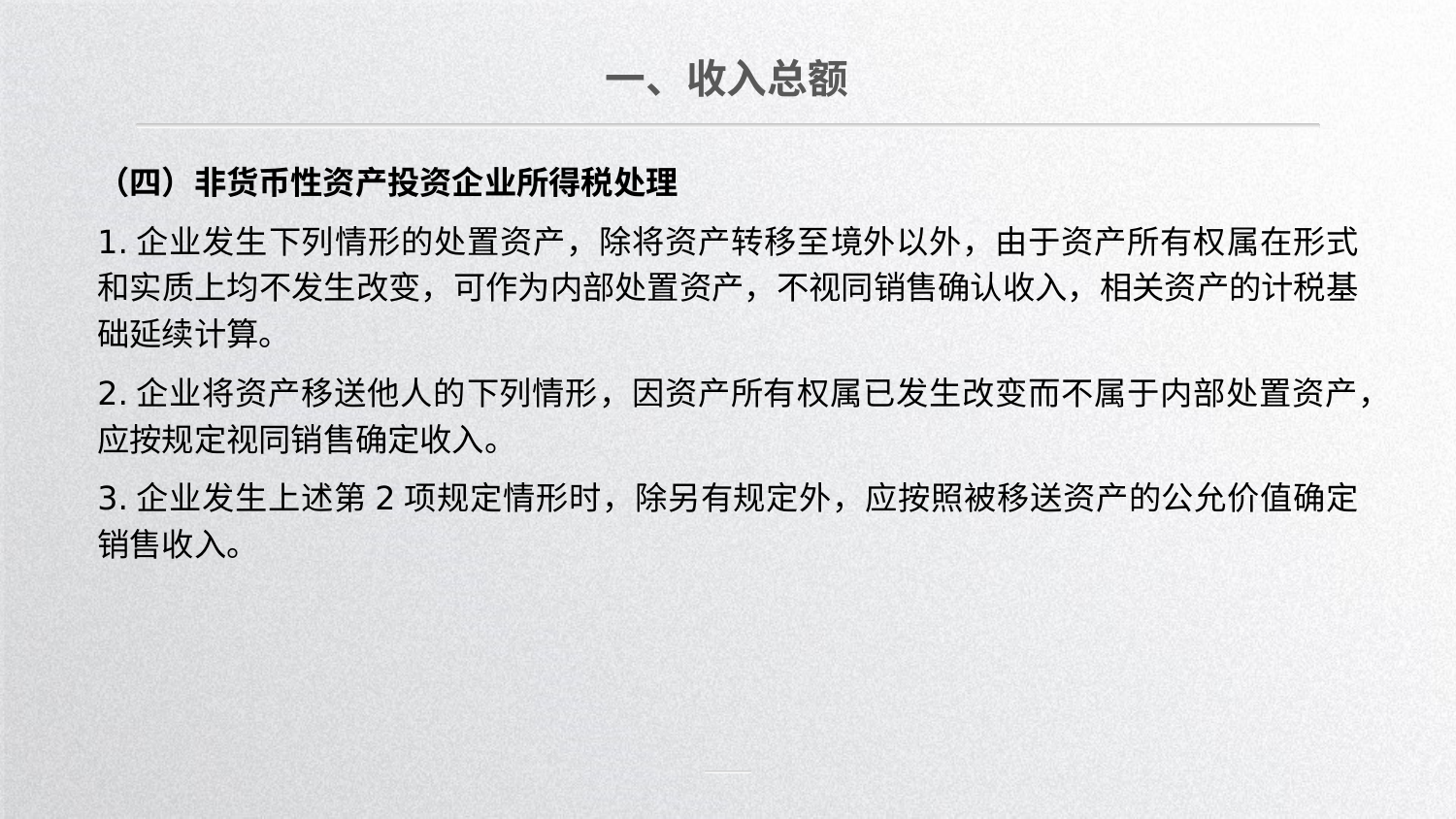

一、收入总额
（四）非货币性资产投资企业所得税处理
1.企业发生下列情形的处置资产，除将资产转移至境外以外，由于资产所有权属在形式和实质上均不发生改变，可作为内部处置资产，不视同销售确认收入，相关资产的计税基础延续计算。
2.企业将资产移送他人的下列情形，因资产所有权属已发生改变而不属于内部处置资产，应按规定视同销售确定收入。
3.企业发生上述第2项规定情形时，除另有规定外，应按照被移送资产的公允价值确定销售收入。